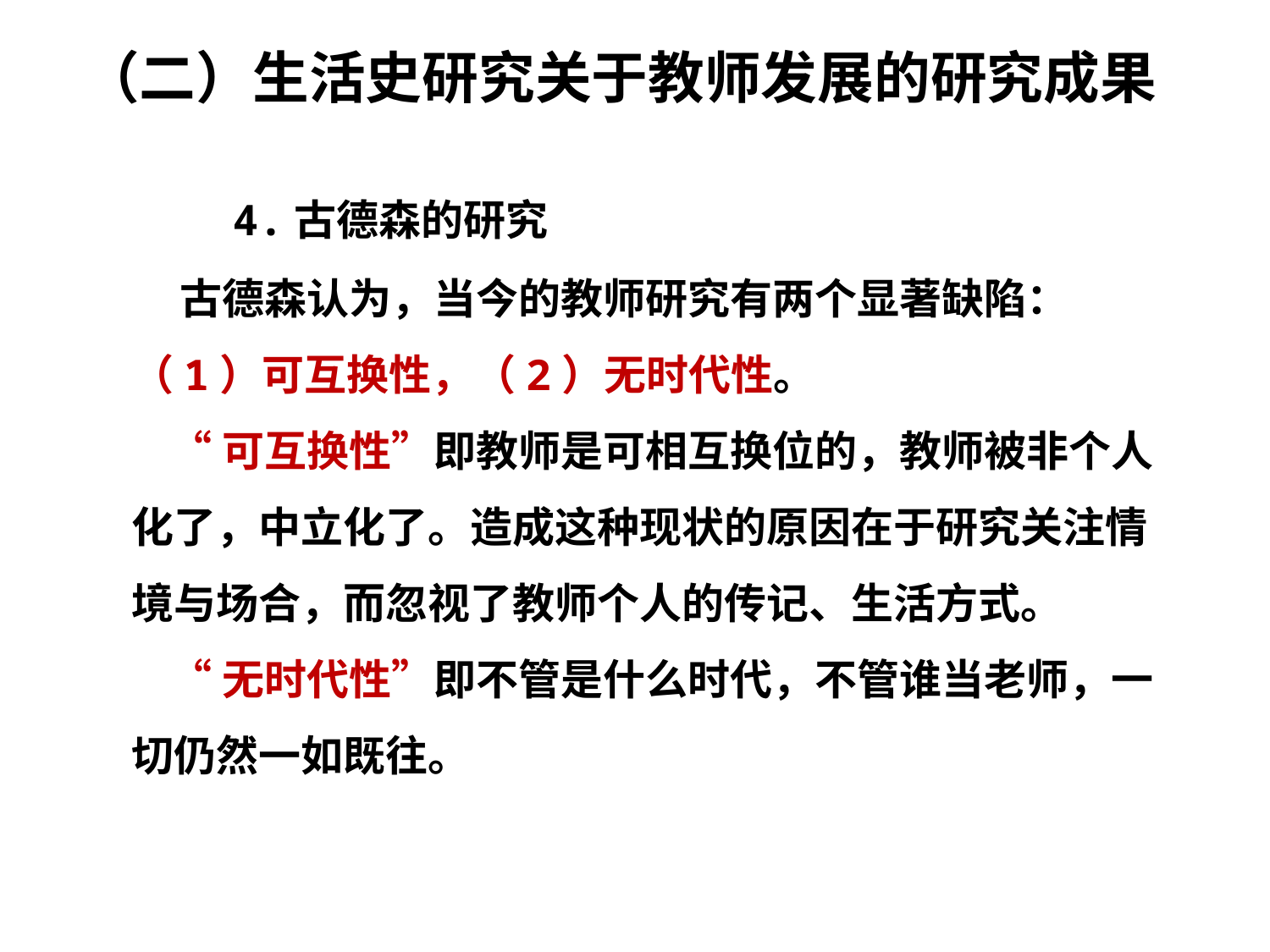

（二）生活史研究关于教师发展的研究成果
   4.古德森的研究
    古德森认为，当今的教师研究有两个显著缺陷：（1）可互换性，（2）无时代性。
    “可互换性”即教师是可相互换位的，教师被非个人化了，中立化了。造成这种现状的原因在于研究关注情境与场合，而忽视了教师个人的传记、生活方式。
    “无时代性”即不管是什么时代，不管谁当老师，一切仍然一如既往。